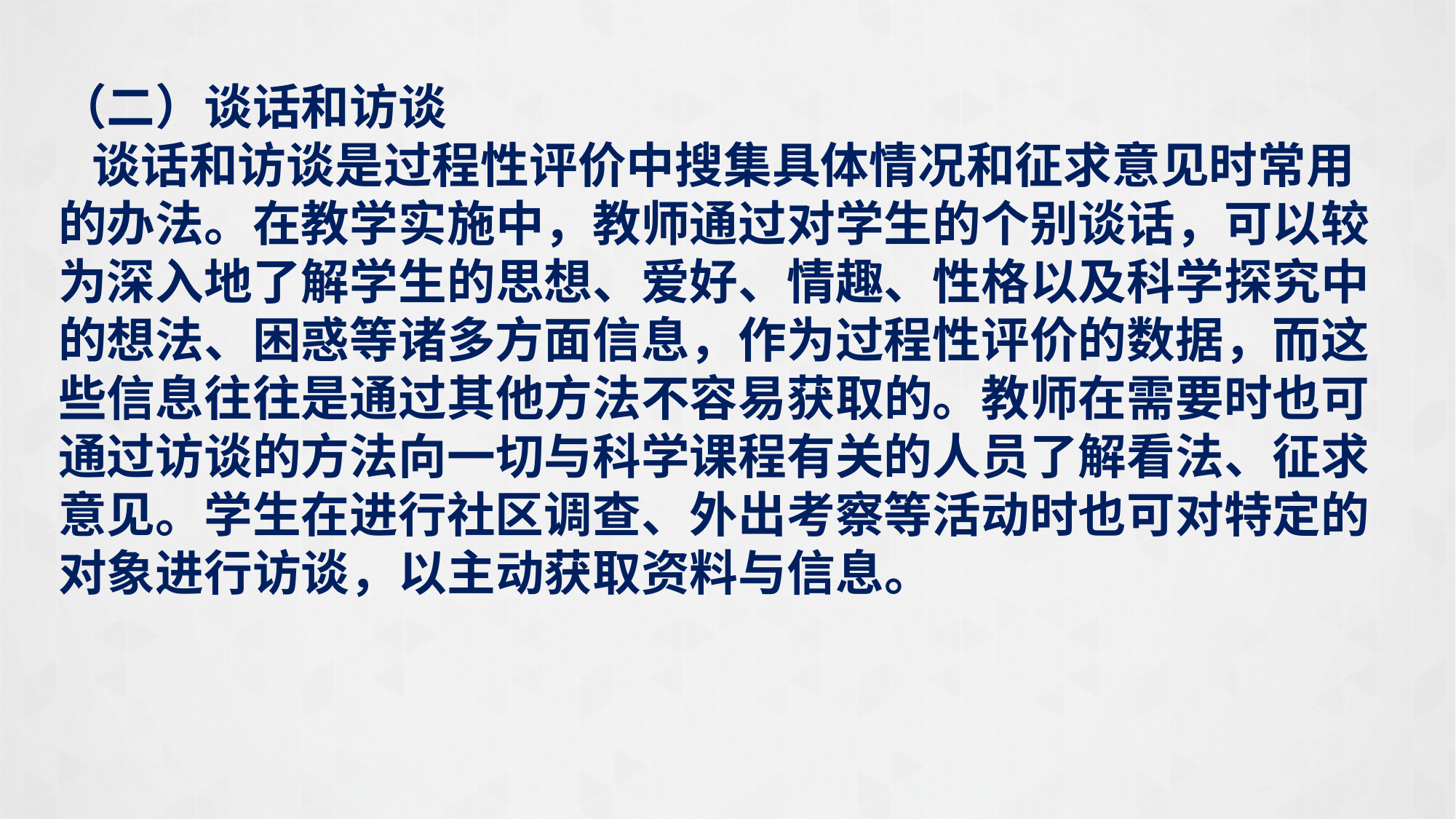

（二）谈话和访谈
  谈话和访谈是过程性评价中搜集具体情况和征求意见时常用的办法。在教学实施中，教师通过对学生的个别谈话，可以较为深入地了解学生的思想、爱好、情趣、性格以及科学探究中的想法、困惑等诸多方面信息，作为过程性评价的数据，而这些信息往往是通过其他方法不容易获取的。教师在需要时也可通过访谈的方法向一切与科学课程有关的人员了解看法、征求意见。学生在进行社区调查、外出考察等活动时也可对特定的对象进行访谈，以主动获取资料与信息。